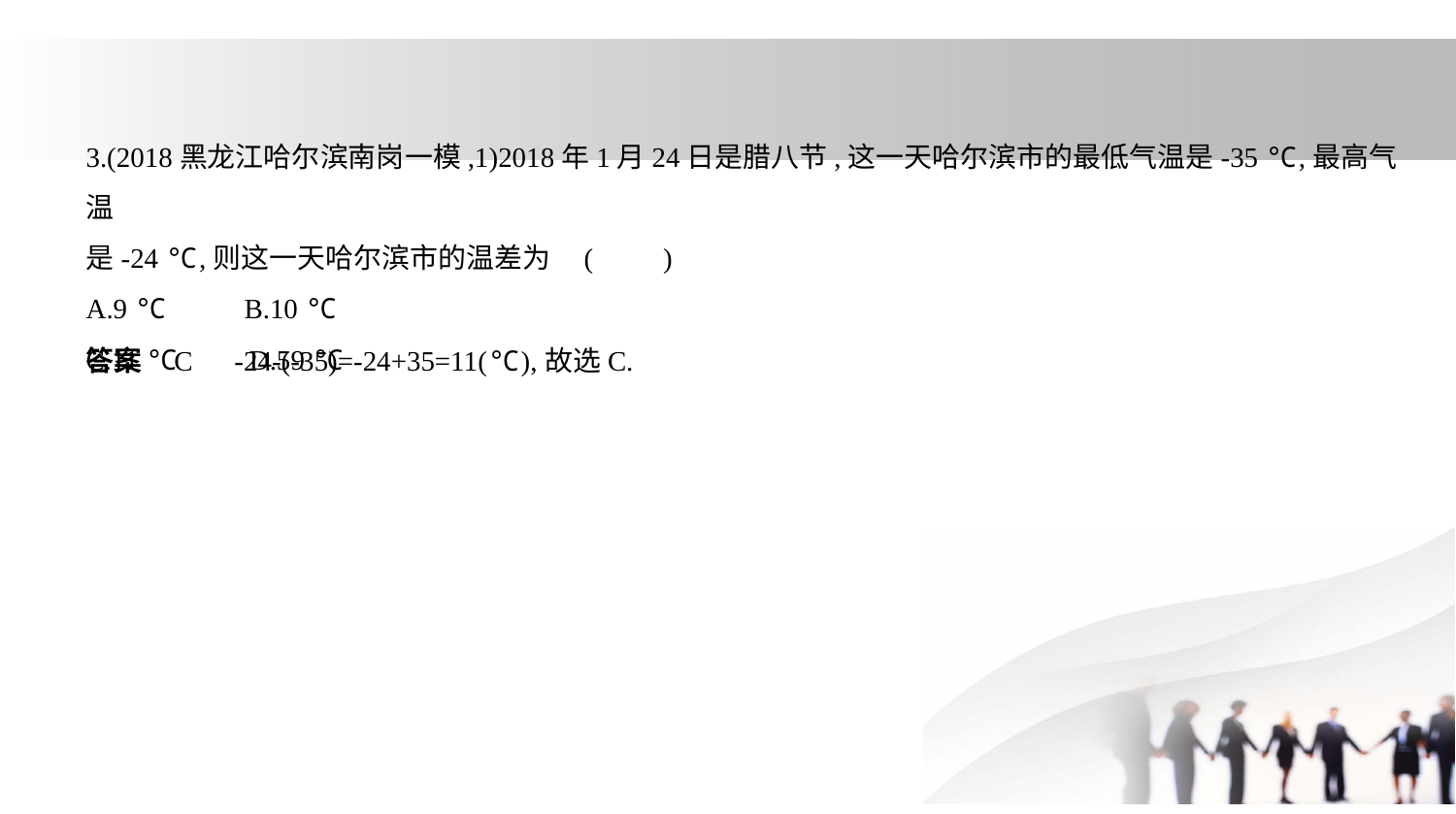

3.(2018黑龙江哈尔滨南岗一模,1)2018年1月24日是腊八节,这一天哈尔滨市的最低气温是-35 ℃,最高气温
是-24 ℃,则这一天哈尔滨市的温差为 (　　)
A.9 ℃　　 B.10 ℃
C.11 ℃　　D.59 ℃
答案    C　-24-(-35)=-24+35=11(℃),故选C.